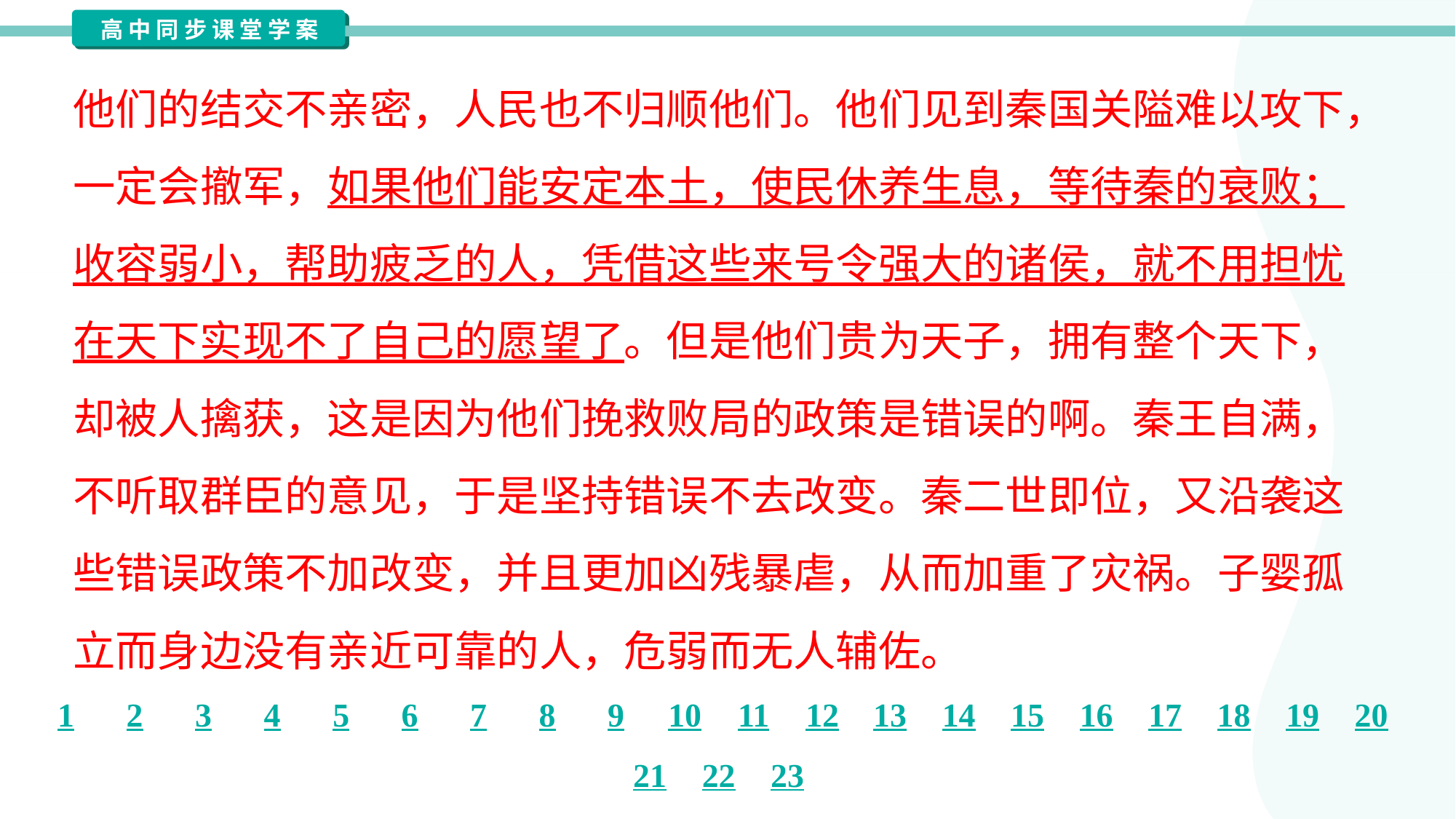

他们的结交不亲密，人民也不归顺他们。他们见到秦国关隘难以攻下，
一定会撤军，如果他们能安定本土，使民休养生息，等待秦的衰败；
收容弱小，帮助疲乏的人，凭借这些来号令强大的诸侯，就不用担忧
在天下实现不了自己的愿望了。但是他们贵为天子，拥有整个天下，
却被人擒获，这是因为他们挽救败局的政策是错误的啊。秦王自满，
不听取群臣的意见，于是坚持错误不去改变。秦二世即位，又沿袭这
些错误政策不加改变，并且更加凶残暴虐，从而加重了灾祸。子婴孤
立而身边没有亲近可靠的人，危弱而无人辅佐。